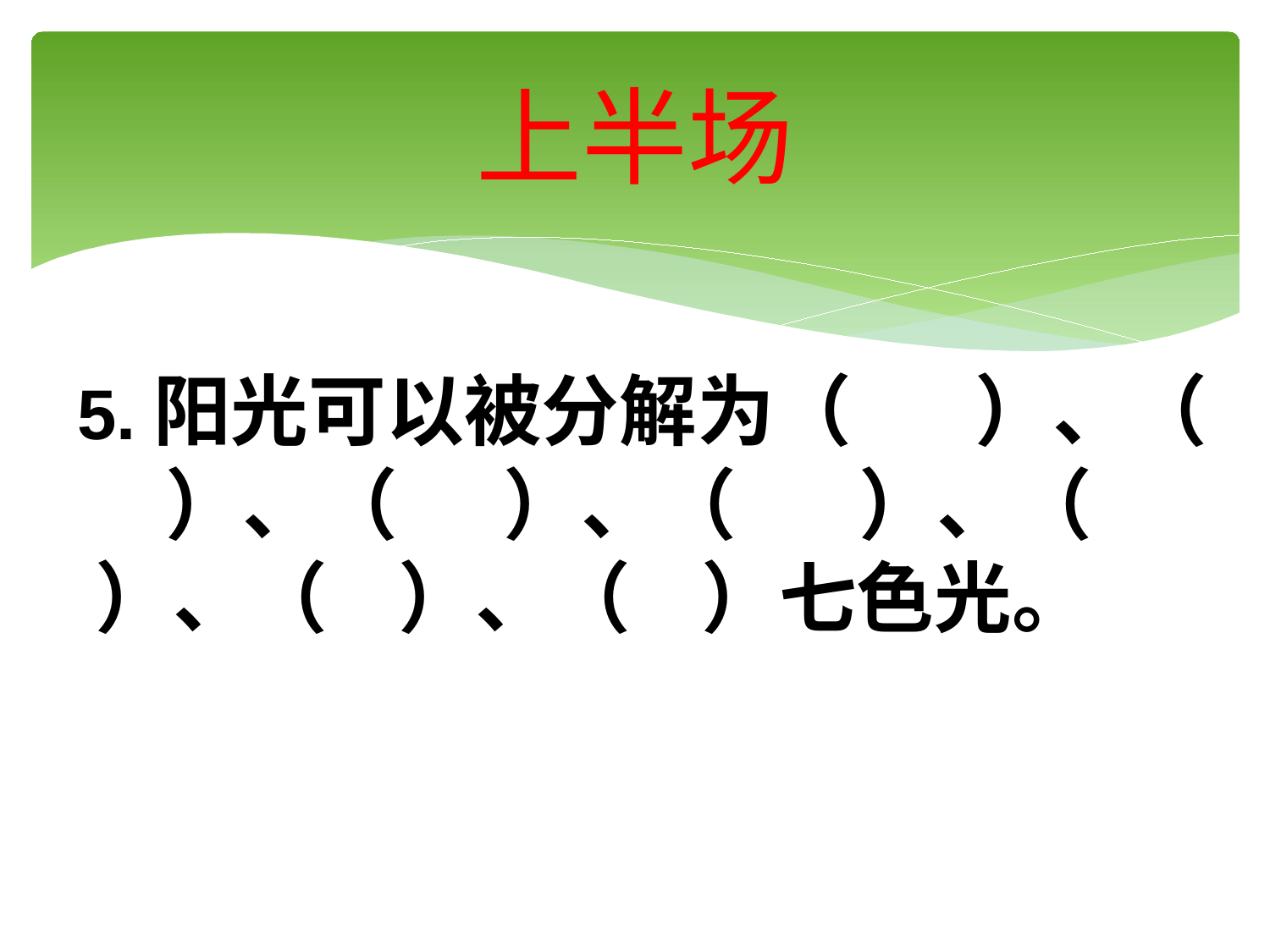

# 上半场
5.阳光可以被分解为（       ）、（      ）、（      ）、（       ）、（    ）、（    ）、（    ）七色光。